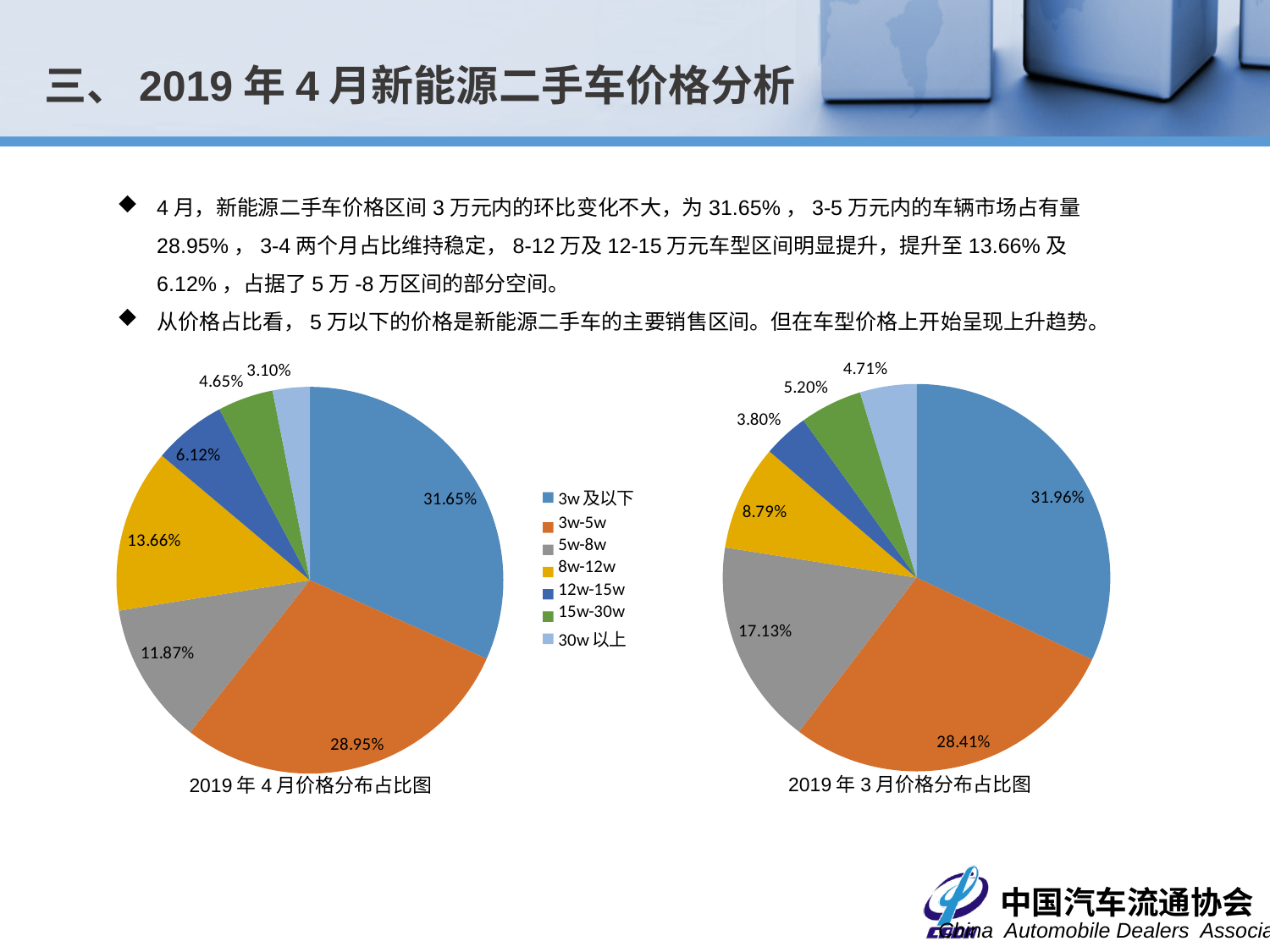

三、2019年4月新能源二手车价格分析
4月，新能源二手车价格区间3万元内的环比变化不大，为31.65%，3-5万元内的车辆市场占有量28.95%，3-4两个月占比维持稳定，8-12万及12-15万元车型区间明显提升，提升至13.66%及6.12%，占据了5万-8万区间的部分空间。
从价格占比看，5万以下的价格是新能源二手车的主要销售区间。但在车型价格上开始呈现上升趋势。

### Chart

| Category |  |
|---|---|
| 3w及以下 | 774.0 |
| 3w-5w | 688.0 |
| 5w-8w | 415.0 |
| 8w-12w | 213.0 |
| 12w-15w | 92.0 |
| 15w-30w | 126.0 |
| 30w以上 | 114.0 |

### Chart

| Category |
|---|

### Chart

| Category |  |
|---|---|
| 3w及以下 | 797.0 |
| 3w-5w | 729.0 |
| 5w-8w | 299.0 |
| 8w-12w | 344.0 |
| 12w-15w | 154.0 |
| 15w-30w | 117.0 |
| 30w以上 | 78.0 |
2019年3月价格分布占比图
2019年4月价格分布占比图